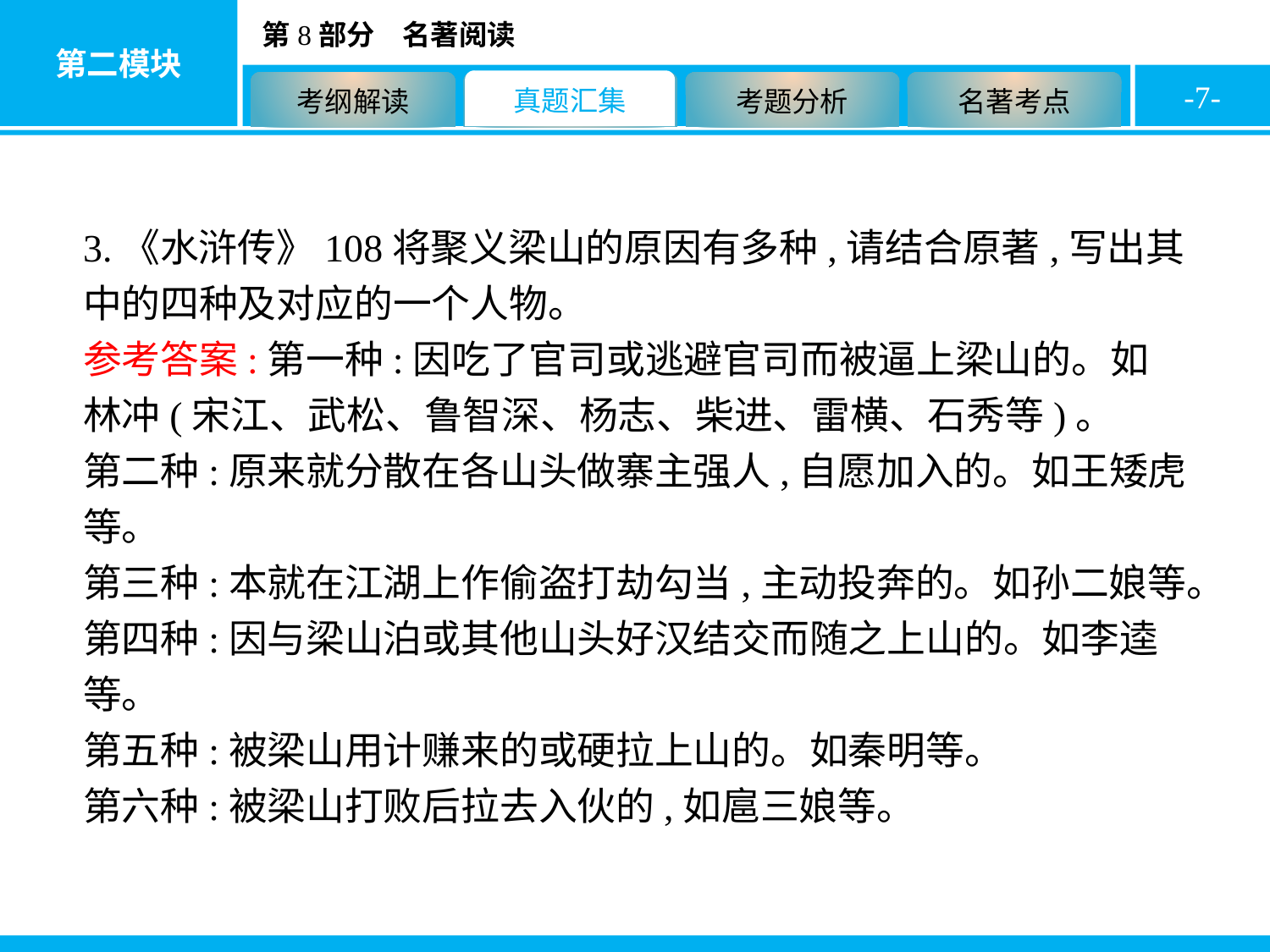

-7-
3.《水浒传》108将聚义梁山的原因有多种,请结合原著,写出其中的四种及对应的一个人物。
参考答案:第一种:因吃了官司或逃避官司而被逼上梁山的。如林冲(宋江、武松、鲁智深、杨志、柴进、雷横、石秀等)。
第二种:原来就分散在各山头做寨主强人,自愿加入的。如王矮虎等。
第三种:本就在江湖上作偷盗打劫勾当,主动投奔的。如孙二娘等。
第四种:因与梁山泊或其他山头好汉结交而随之上山的。如李逵等。
第五种:被梁山用计赚来的或硬拉上山的。如秦明等。
第六种:被梁山打败后拉去入伙的,如扈三娘等。